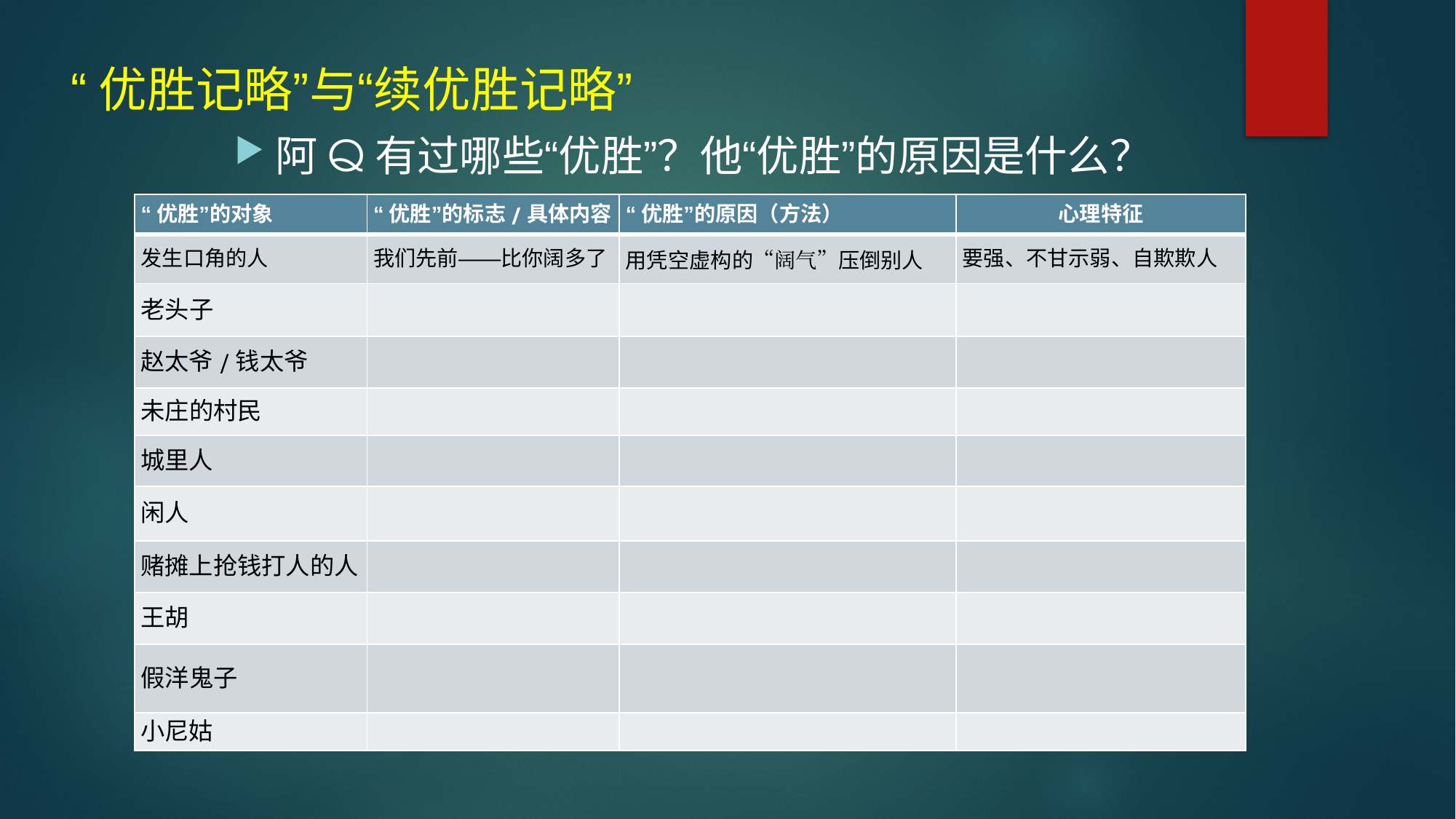

“优胜记略”与“续优胜记略”
阿Q有过哪些“优胜”？他“优胜”的原因是什么？
| “优胜”的对象 | “优胜”的标志/具体内容 | “优胜”的原因（方法） | 心理特征 |
| --- | --- | --- | --- |
| 发生口角的人 | 我们先前——比你阔多了 | 用凭空虚构的“阔气”压倒别人 | 要强、不甘示弱、自欺欺人 |
| 老头子 |  |  |  |
| 赵太爷/钱太爷 |  |  |  |
| 未庄的村民 |  |  |  |
| 城里人 |  |  |  |
| 闲人 |  |  |  |
| 赌摊上抢钱打人的人 |  |  |  |
| 王胡 |  |  |  |
| 假洋鬼子 |  |  |  |
| 小尼姑 |  |  |  |